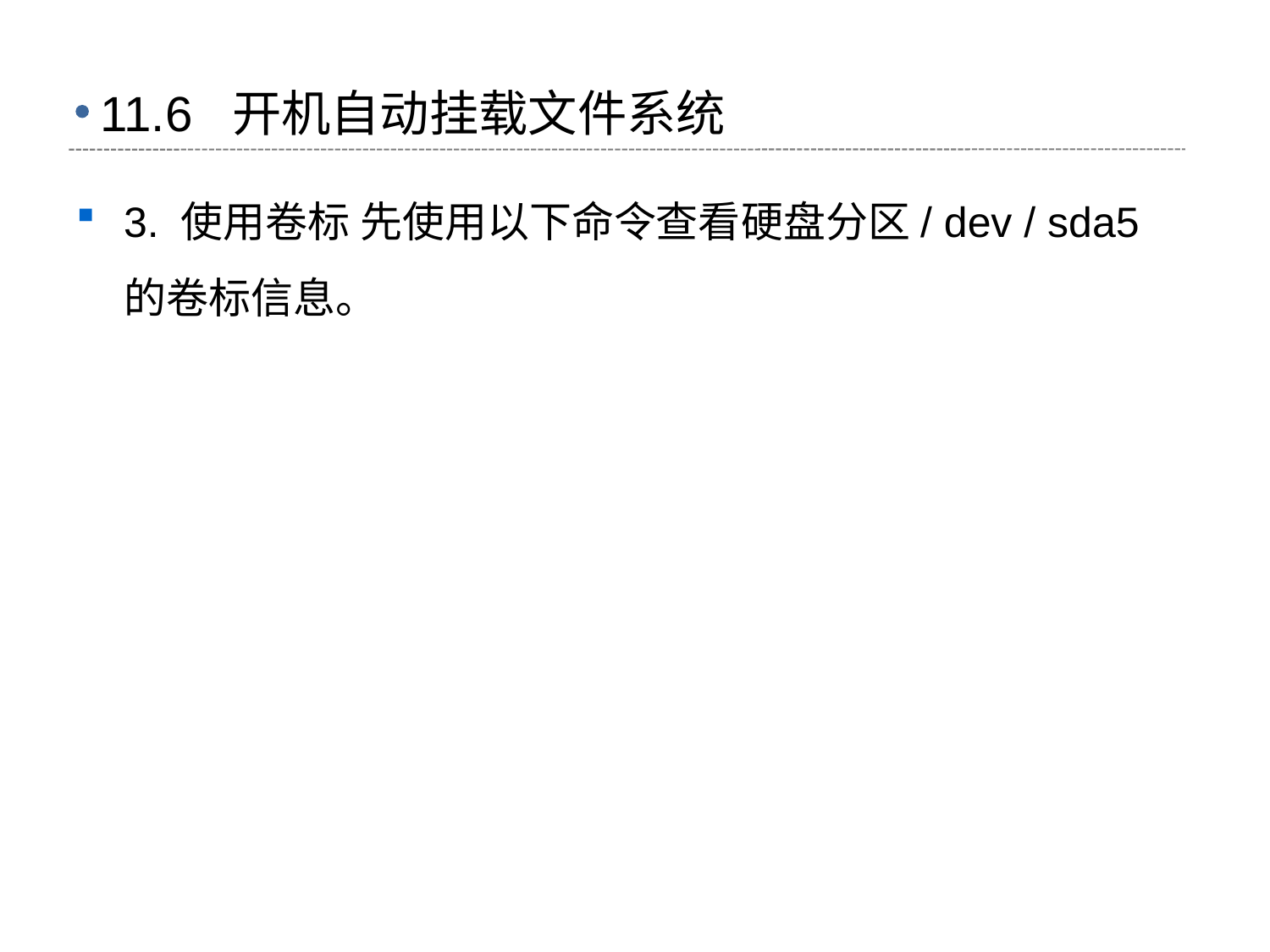

# 11.6  开机自动挂载文件系统

3. 使用卷标 先使用以下命令查看硬盘分区/ dev / sda5 的卷标信息。